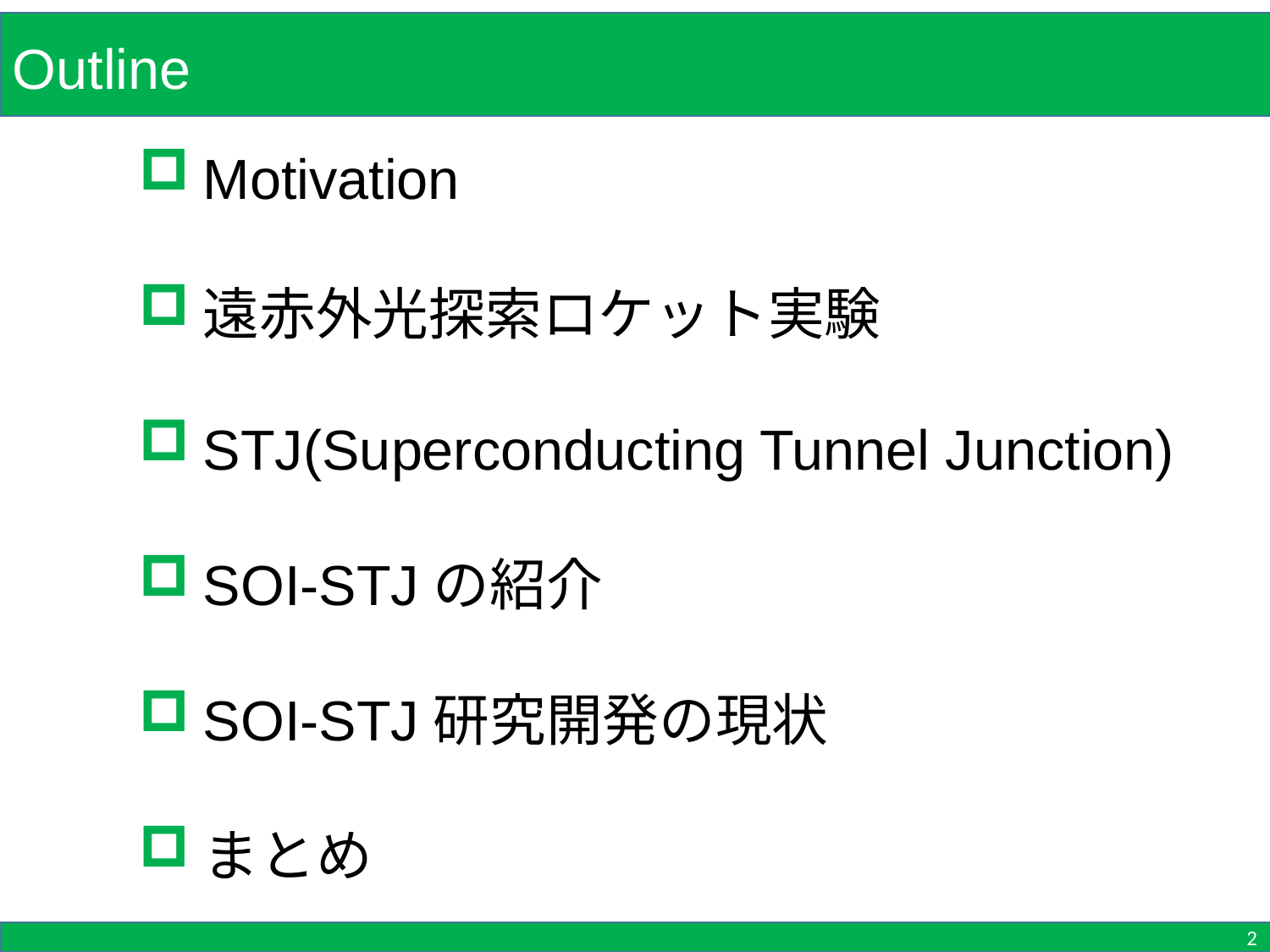

Outline
Motivation

遠赤外光探索ロケット実験

STJ(Superconducting Tunnel Junction)

SOI-STJの紹介

SOI-STJ研究開発の現状

まとめ

2